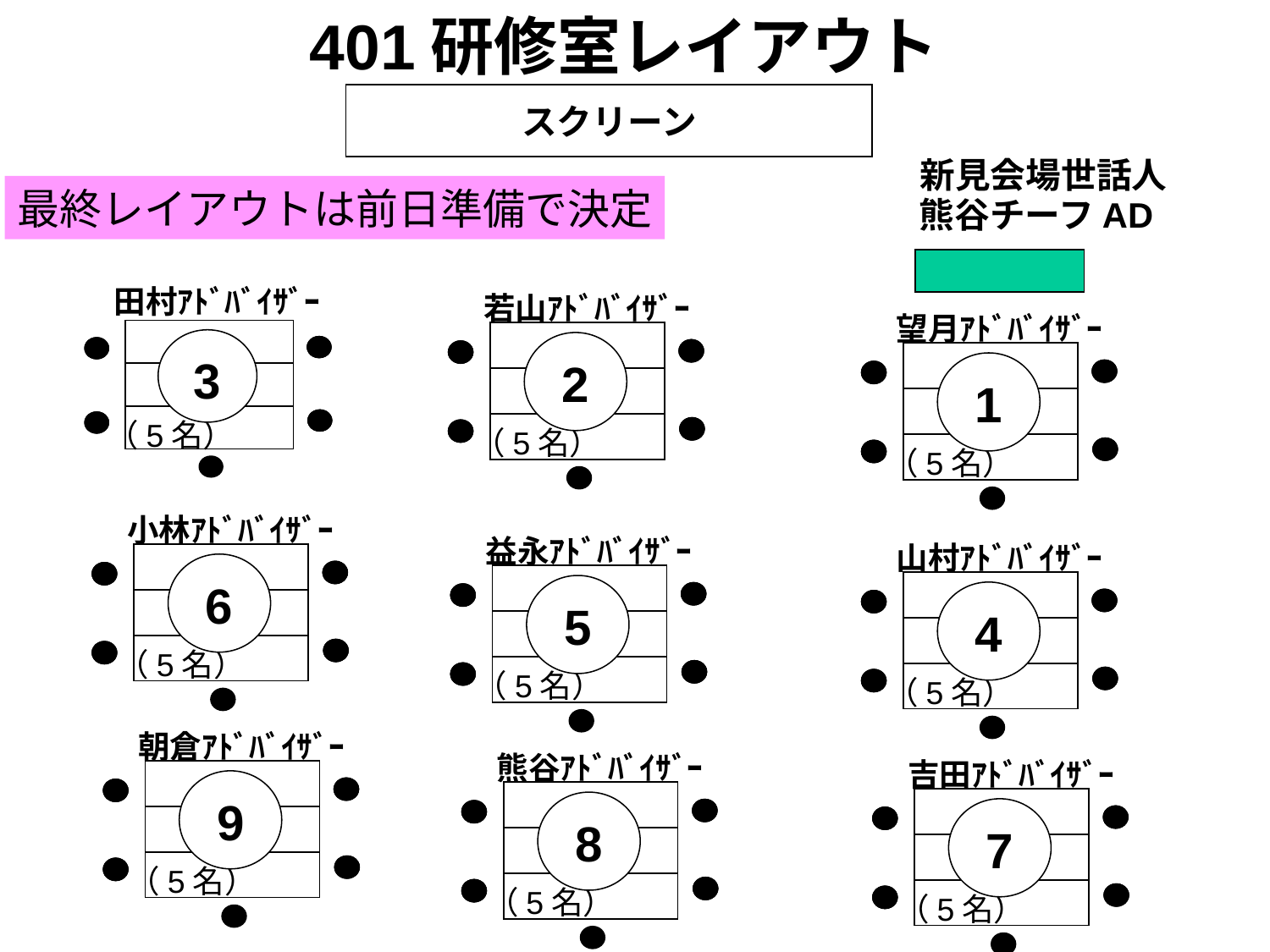

401研修室レイアウト
スクリーン
新見会場世話人
最終レイアウトは前日準備で決定
熊谷チーフAD

田村ｱﾄﾞﾊﾞｲｻﾞｰ

3

（5名）

若山ｱﾄﾞﾊﾞｲｻﾞｰ

2

（5名）

望月ｱﾄﾞﾊﾞｲｻﾞｰ

1

（5名）

小林ｱﾄﾞﾊﾞｲｻﾞｰ

6

（5名）

益永ｱﾄﾞﾊﾞｲｻﾞｰ

5

（5名）

山村ｱﾄﾞﾊﾞｲｻﾞｰ

4

（5名）

朝倉ｱﾄﾞﾊﾞｲｻﾞｰ

9

（5名）

熊谷ｱﾄﾞﾊﾞｲｻﾞｰ

8

（5名）

吉田ｱﾄﾞﾊﾞｲｻﾞｰ

7

（5名）